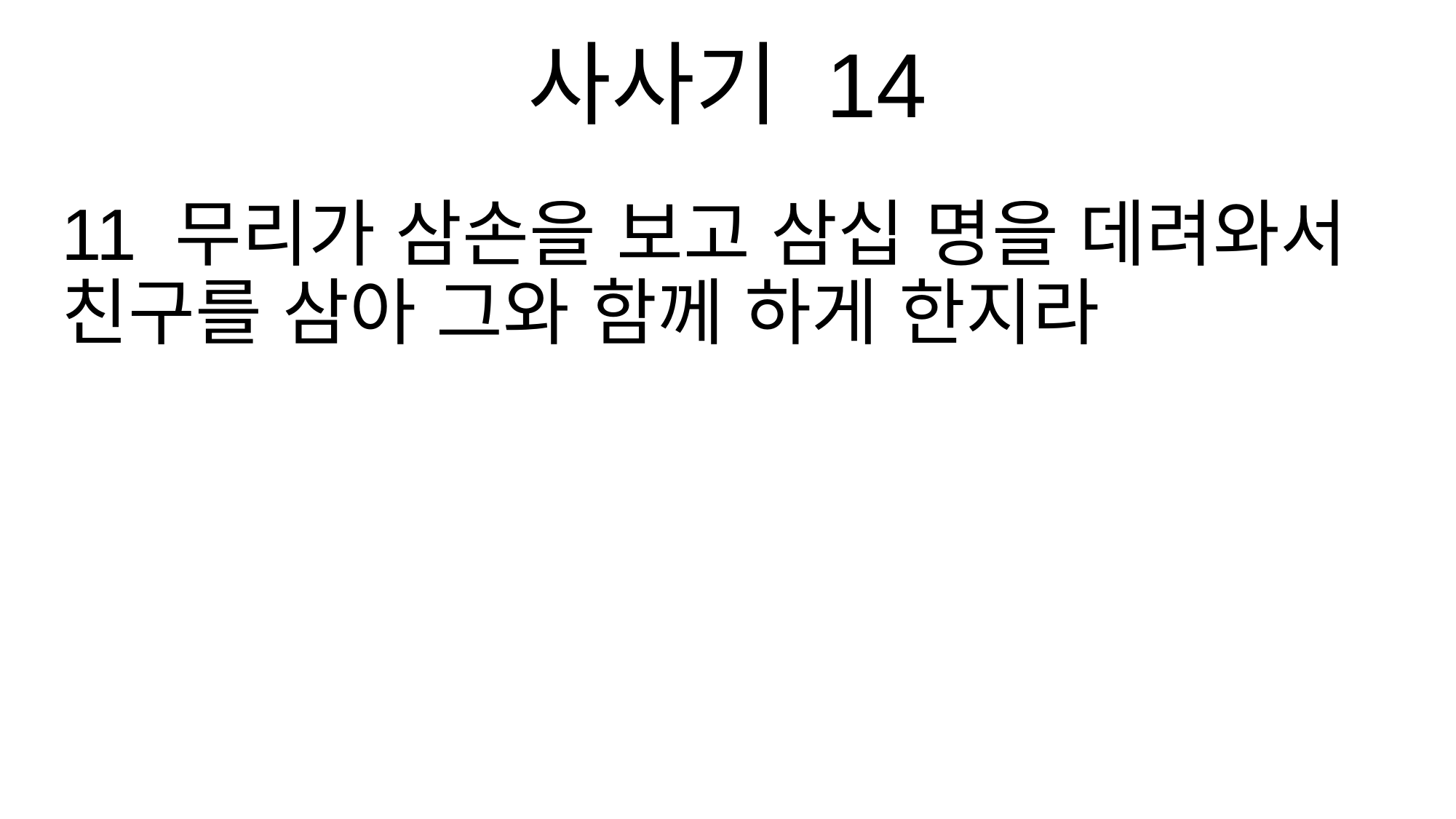

사사기 14
11 무리가 삼손을 보고 삼십 명을 데려와서 친구를 삼아 그와 함께 하게 한지라